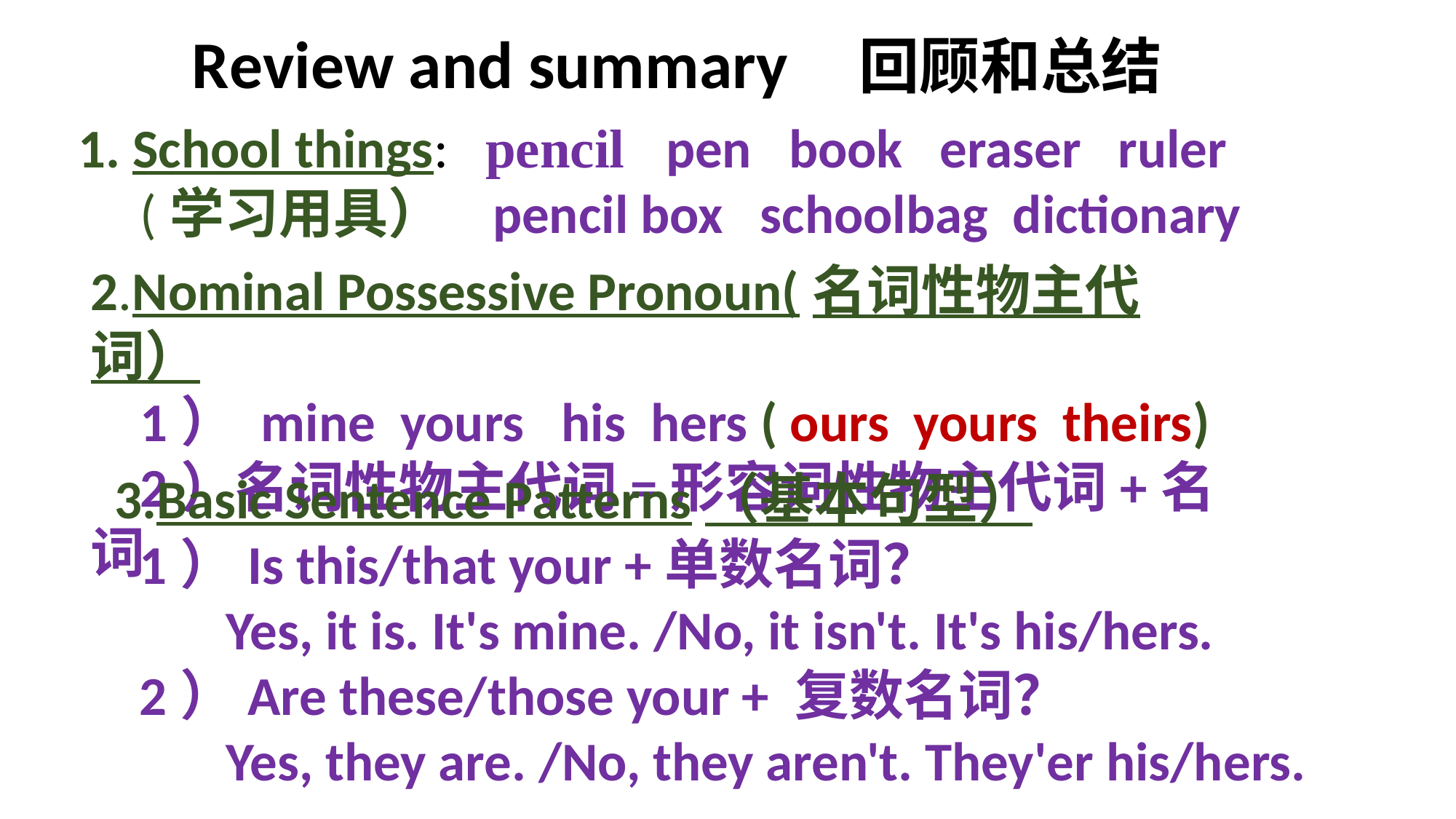

Review and summary    回顾和总结
1. School things:   pencil   pen   book   eraser   ruler
     (学习用具）   pencil box   schoolbag  dictionary
2.Nominal Possessive Pronoun(名词性物主代词）
    1） mine  yours   his  hers ( ours  yours  theirs)
    2）名词性物主代词=形容词性物主代词+名词
3.Basic Sentence Patterns（基本句型）
  1）Is this/that your +单数名词？
         Yes, it is. It's mine. /No, it isn't. It's his/hers.
  2）Are these/those your + 复数名词？
         Yes, they are. /No, they aren't. They'er his/hers.